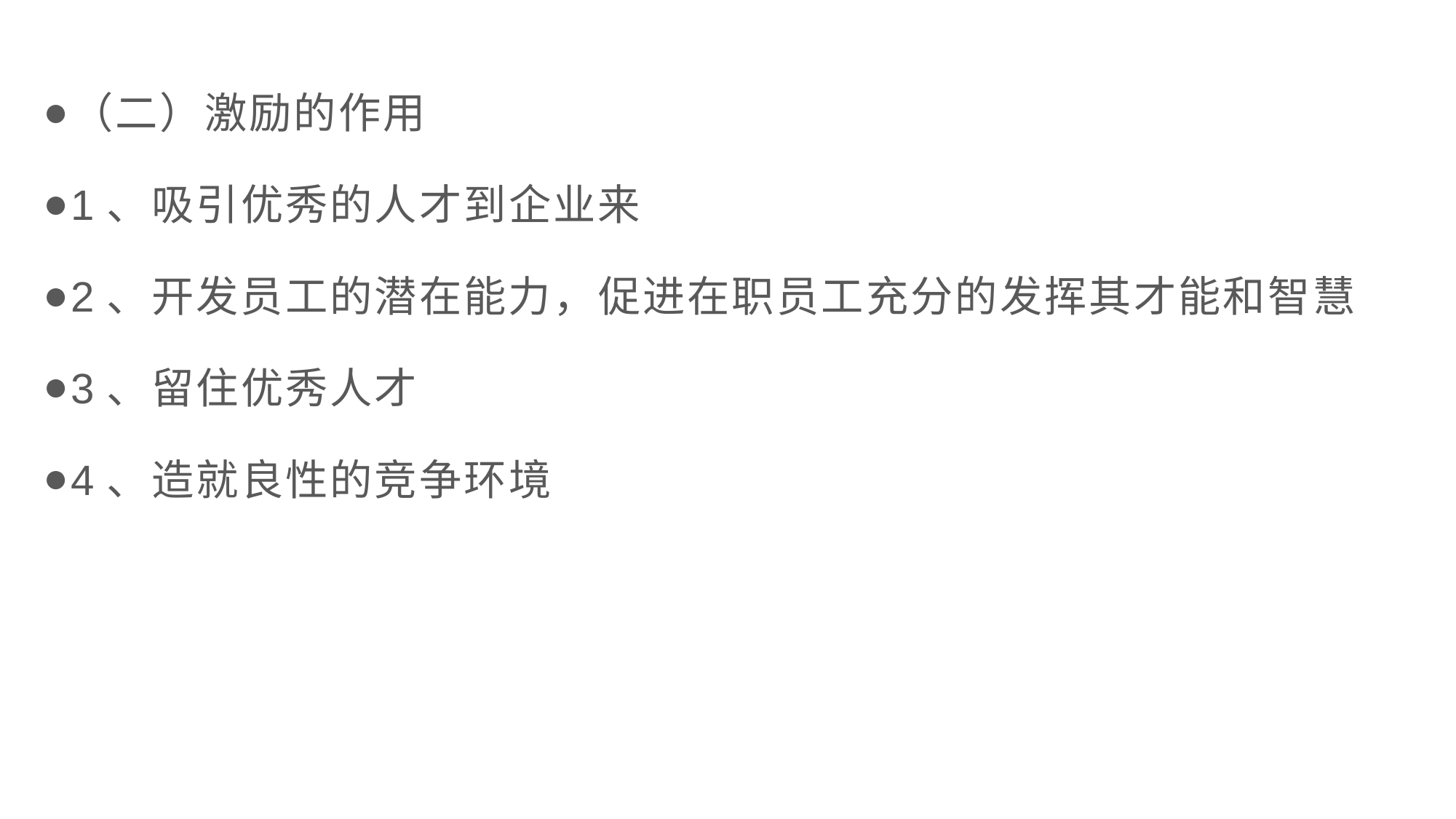

（二）激励的作用
1、吸引优秀的人才到企业来
2、开发员工的潜在能力，促进在职员工充分的发挥其才能和智慧
3、留住优秀人才
4、造就良性的竞争环境

31